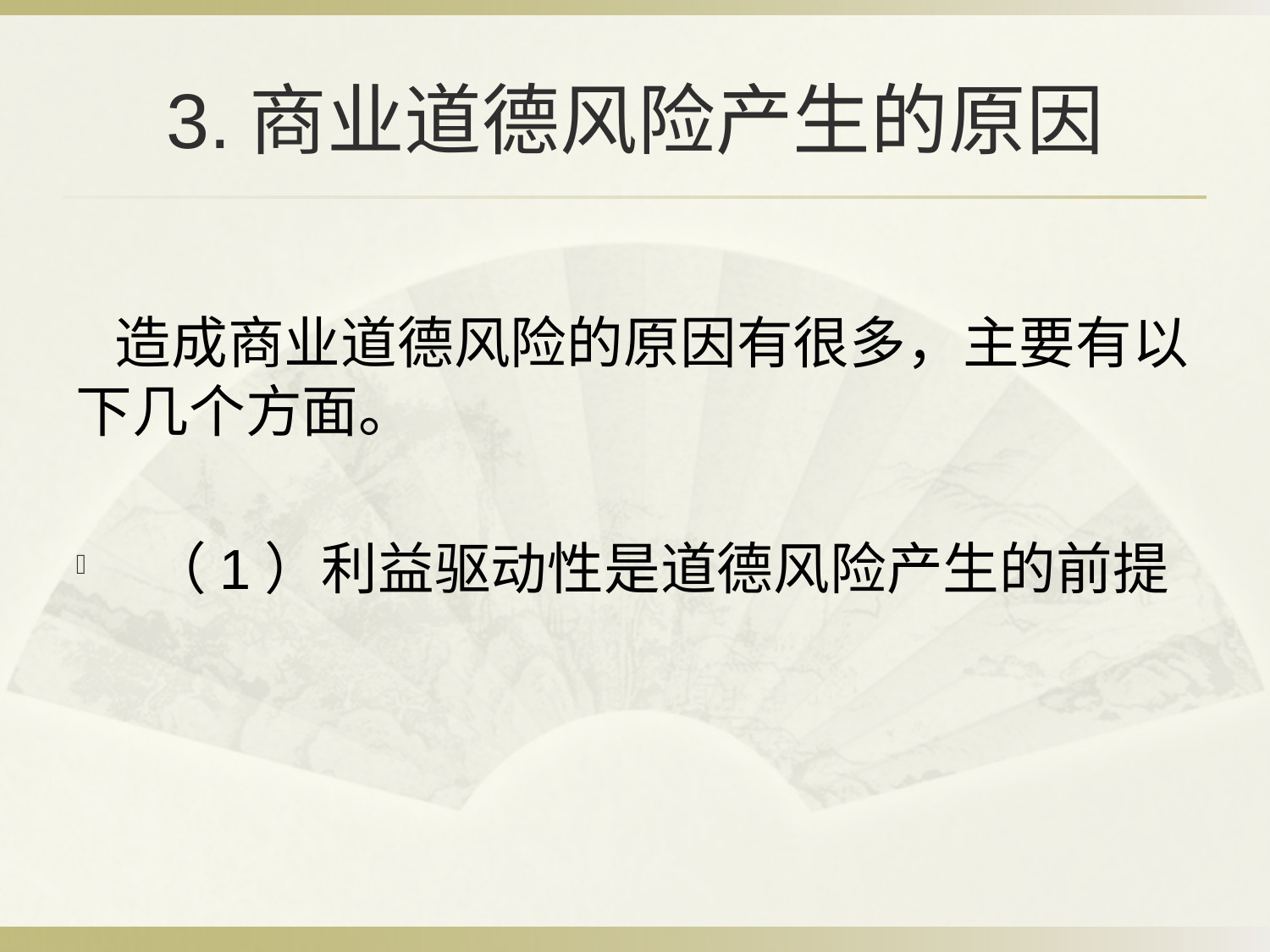

# 3.商业道德风险产生的原因

  造成商业道德风险的原因有很多，主要有以下几个方面。

 （1）利益驱动性是道德风险产生的前提